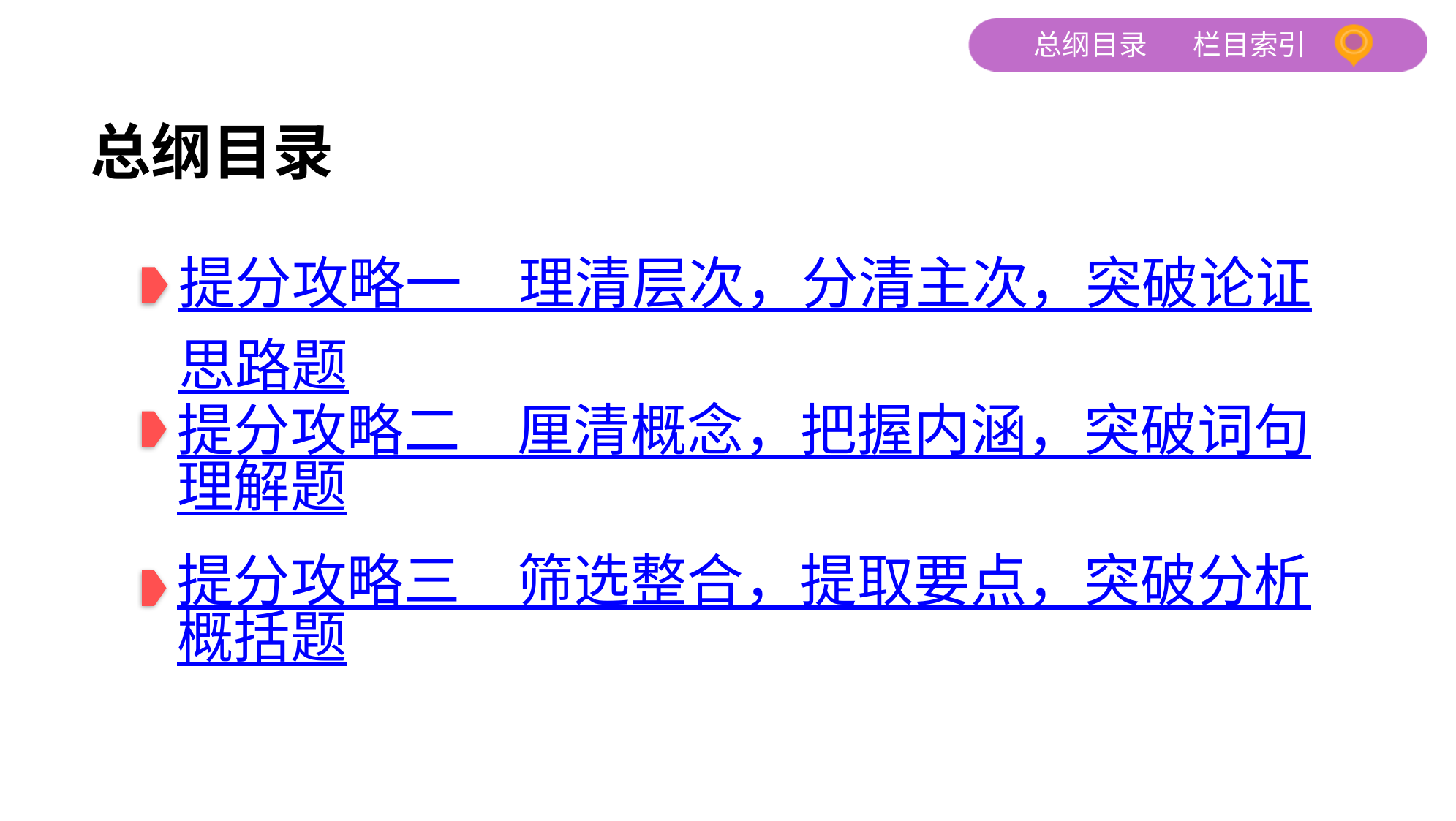

总纲目录
提分攻略一　理清层次，分清主次，突破论证
思路题

提分攻略二　厘清概念，把握内涵，突破词句理解题

提分攻略三　筛选整合，提取要点，突破分析概括题